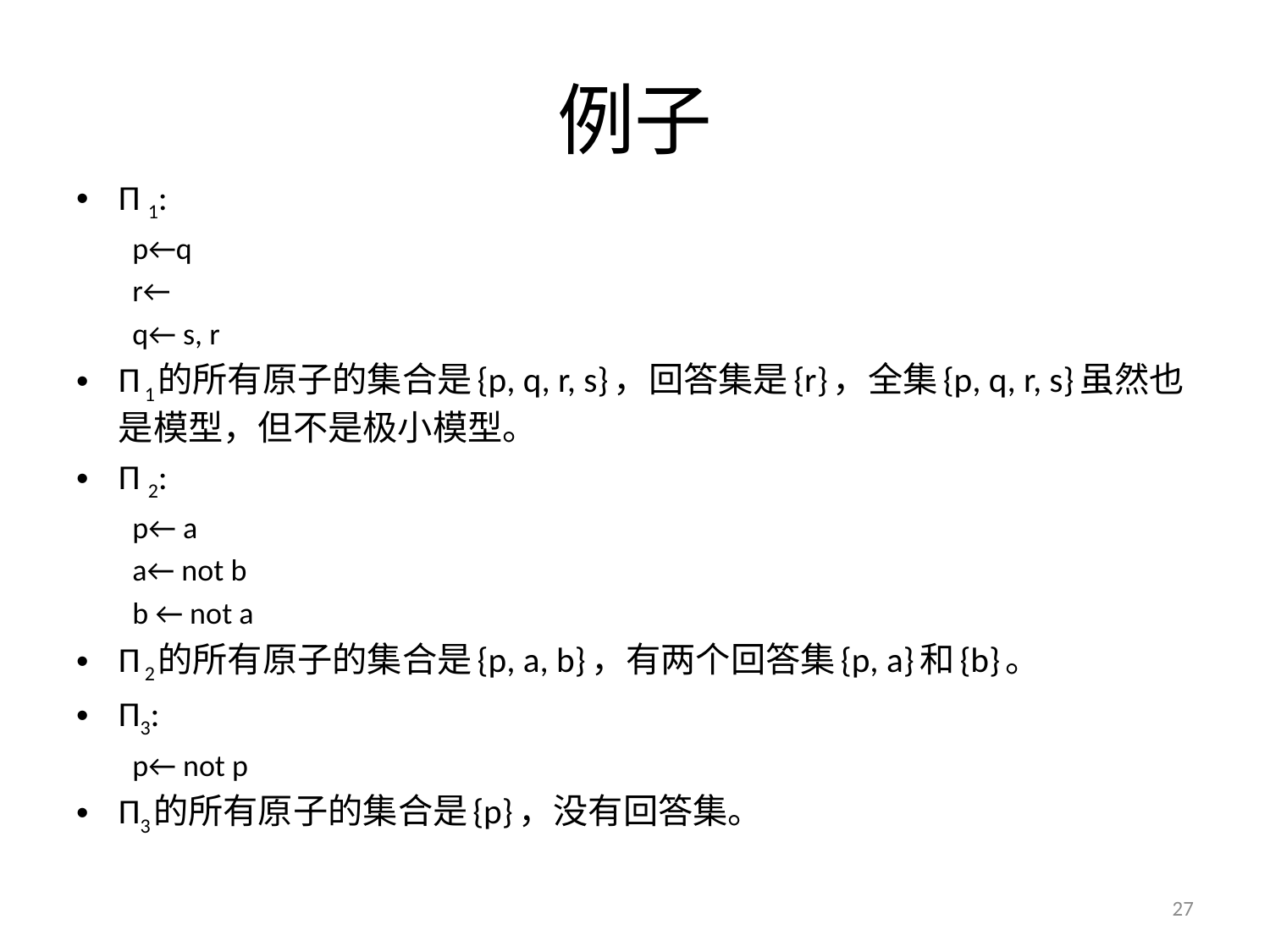

# 例子
Π 1:
p←q
r←
q← s, r
Π 1的所有原子的集合是{p, q, r, s}，回答集是{r}，全集{p, q, r, s}虽然也是模型，但不是极小模型。
Π 2:
p← a
a← not b
b ← not a
Π 2的所有原子的集合是{p, a, b}，有两个回答集{p, a}和{b}。
Π3:
p← not p
Π3的所有原子的集合是{p}，没有回答集。

27